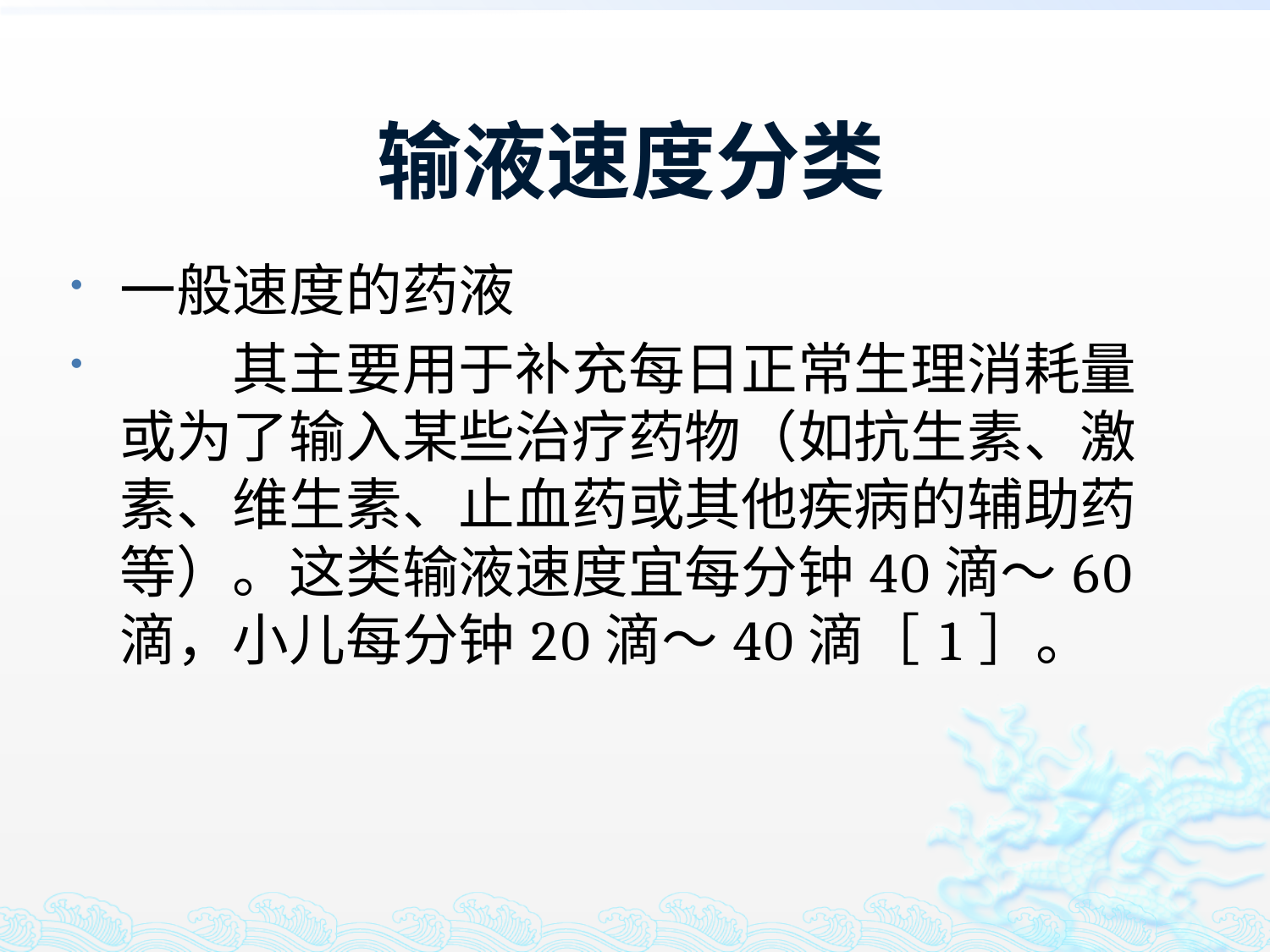

# 输液速度分类
一般速度的药液
　　其主要用于补充每日正常生理消耗量或为了输入某些治疗药物（如抗生素、激素、维生素、止血药或其他疾病的辅助药等）。这类输液速度宜每分钟40滴～60滴，小儿每分钟20滴～40滴［1］。